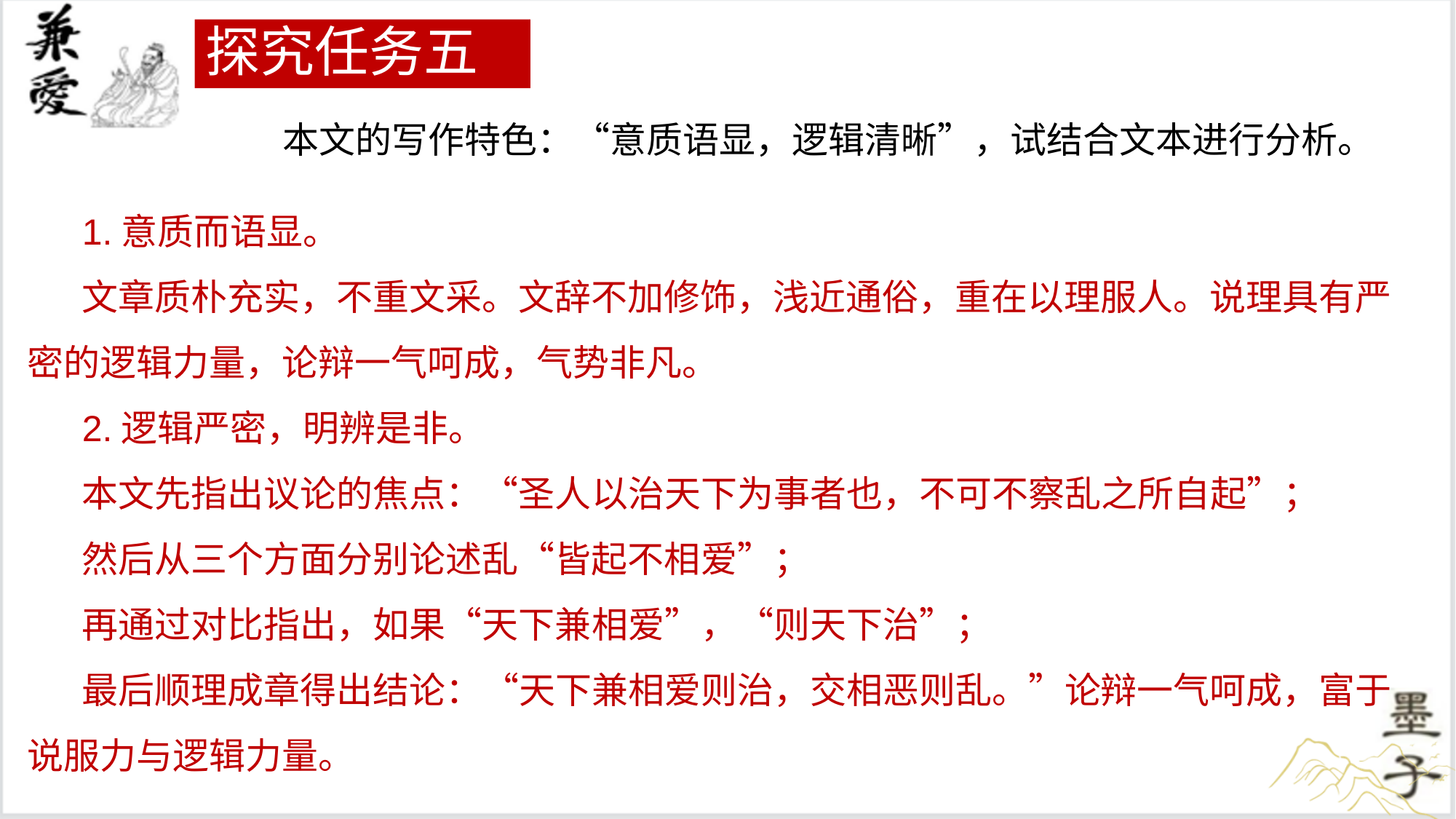

探究任务五
本文的写作特色：“意质语显，逻辑清晰”，试结合文本进行分析。
1.意质而语显。
文章质朴充实，不重文采。文辞不加修饰，浅近通俗，重在以理服人。说理具有严密的逻辑力量，论辩一气呵成，气势非凡。
2.逻辑严密，明辨是非。
本文先指出议论的焦点：“圣人以治天下为事者也，不可不察乱之所自起”；
然后从三个方面分别论述乱“皆起不相爱”；
再通过对比指出，如果“天下兼相爱”，“则天下治”；
最后顺理成章得出结论：“天下兼相爱则治，交相恶则乱。”论辩一气呵成，富于说服力与逻辑力量。